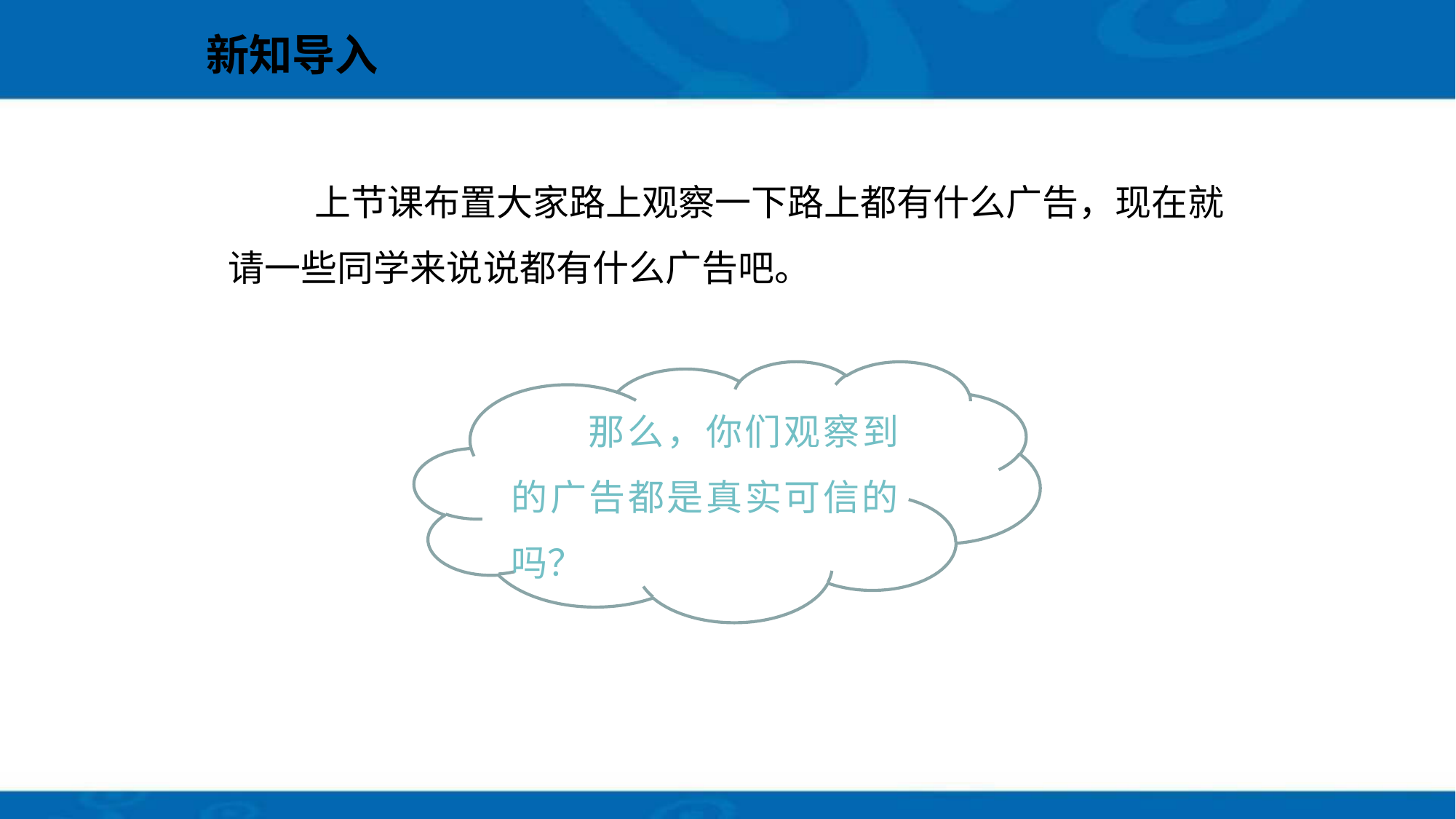

# 新知导入
上节课布置大家路上观察一下路上都有什么广告，现在就请一些同学来说说都有什么广告吧。
那么，你们观察到的广告都是真实可信的吗？